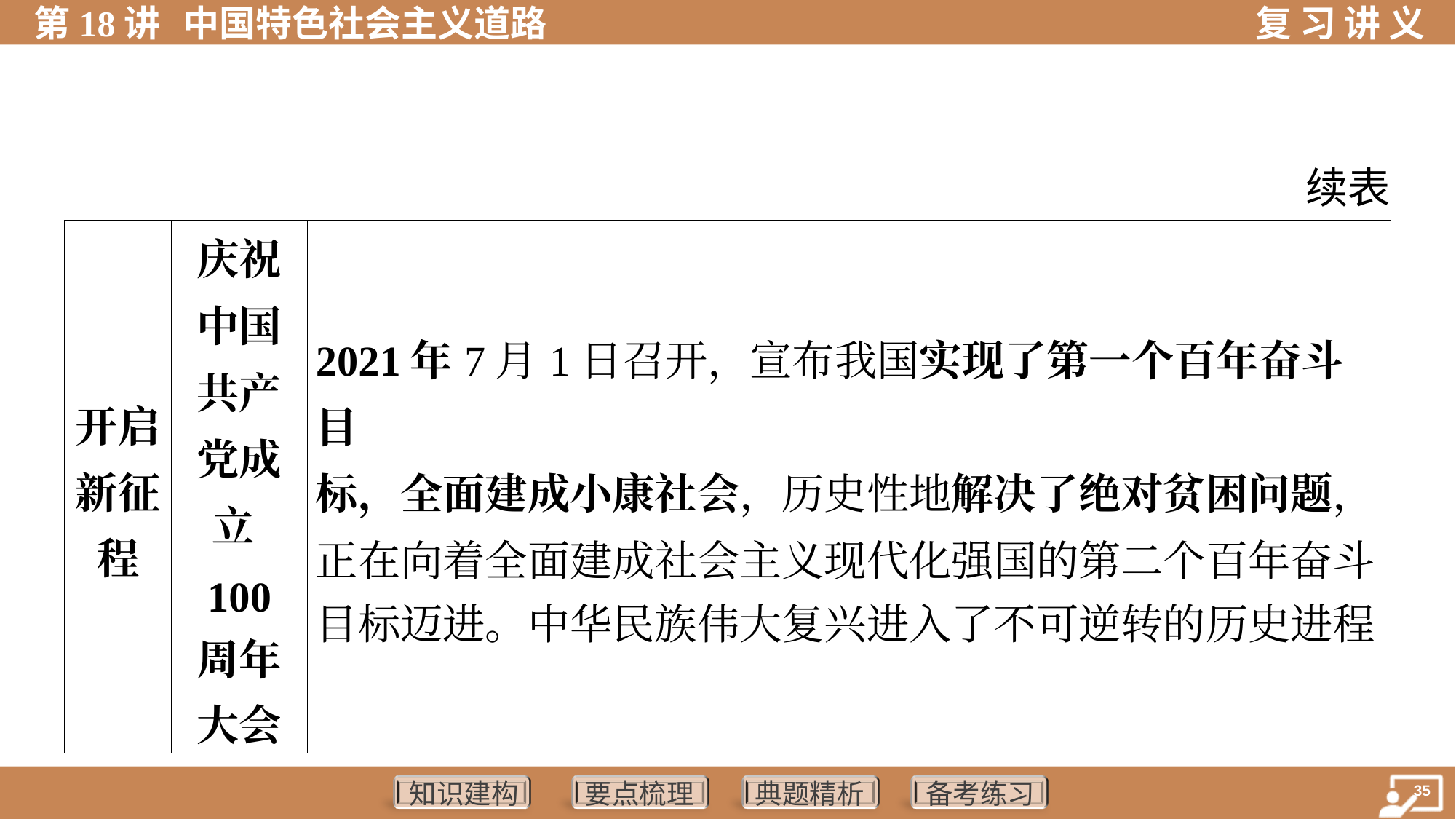

续表
| 开启 新征 程 | 庆祝 中国 共产 党成 立100 周年 大会 | 2021年7月1日召开，宣布我国实现了第一个百年奋斗目 标，全面建成小康社会，历史性地解决了绝对贫困问题， 正在向着全面建成社会主义现代化强国的第二个百年奋斗 目标迈进。中华民族伟大复兴进入了不可逆转的历史进程 |  |
| --- | --- | --- | --- |